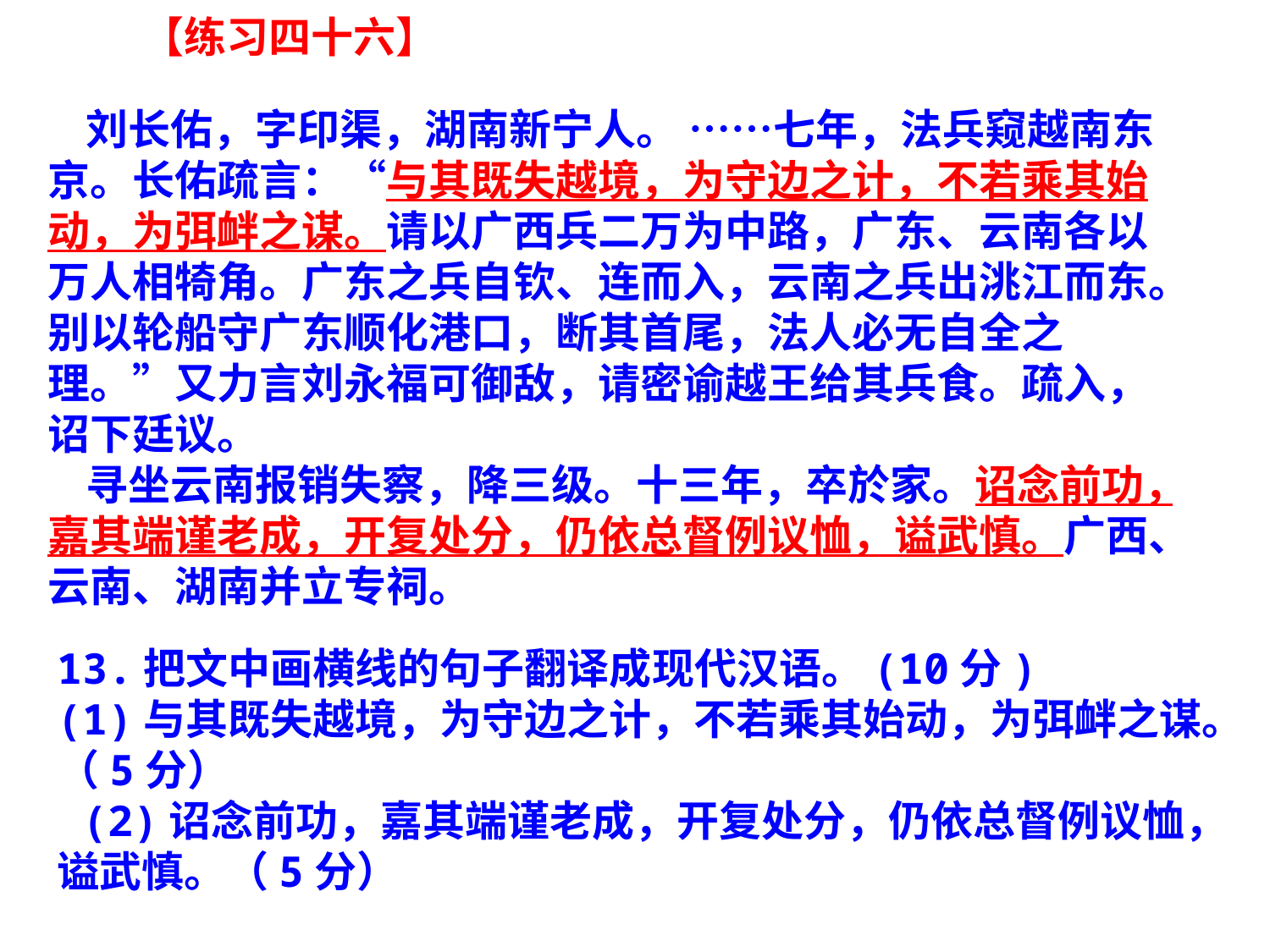

【练习四十六】
   刘长佑，字印渠，湖南新宁人。 ……七年，法兵窥越南东京。长佑疏言：“与其既失越境，为守边之计，不若乘其始动，为弭衅之谋。请以广西兵二万为中路，广东、云南各以万人相犄角。广东之兵自钦、连而入，云南之兵出洮江而东。别以轮船守广东顺化港口，断其首尾，法人必无自全之理。”又力言刘永福可御敌，请密谕越王给其兵食。疏入，诏下廷议。
   寻坐云南报销失察，降三级。十三年，卒於家。诏念前功，嘉其端谨老成，开复处分，仍依总督例议恤，谥武慎。广西、云南、湖南并立专祠。

13.把文中画横线的句子翻译成现代汉语。(10分)
(1)与其既失越境，为守边之计，不若乘其始动，为弭衅之谋。（5分）
 (2)诏念前功，嘉其端谨老成，开复处分，仍依总督例议恤，谥武慎。（5分）